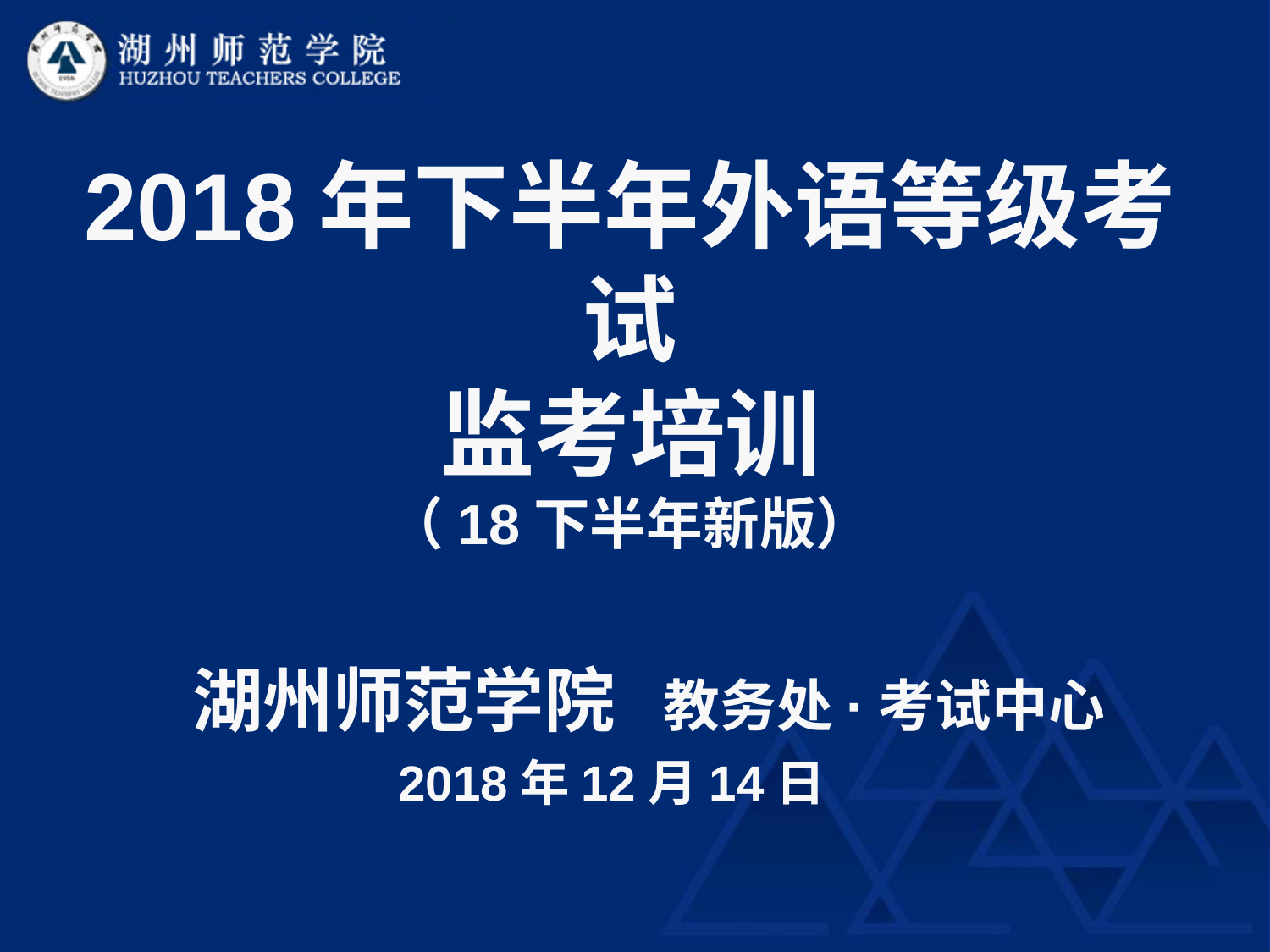

2018年下半年外语等级考试
监考培训
（18下半年新版）
湖州师范学院   教务处·考试中心
2018年12月14日